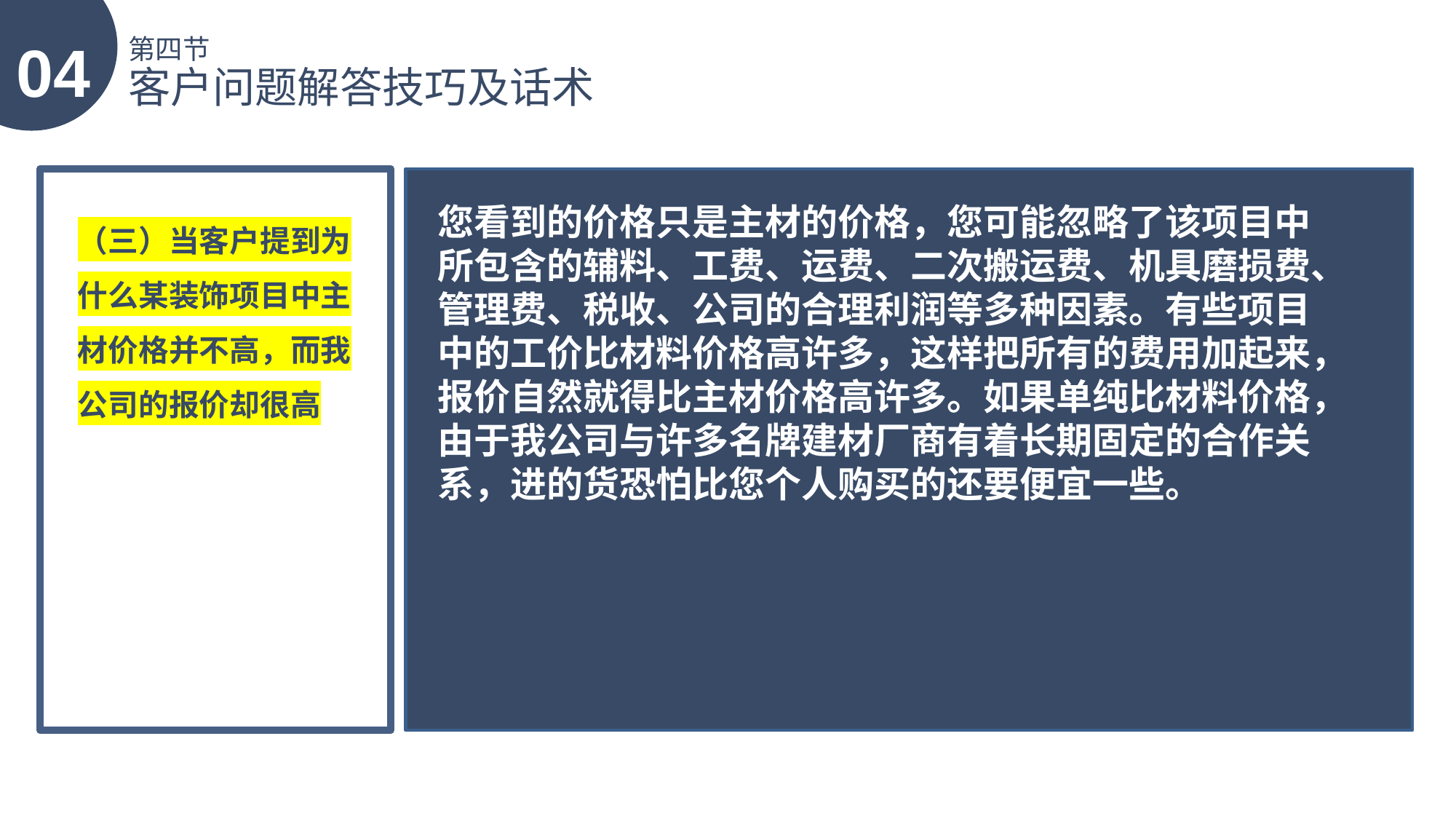

04
第四节
客户问题解答技巧及话术

您看到的价格只是主材的价格，您可能忽略了该项目中所包含的辅料、工费、运费、二次搬运费、机具磨损费、管理费、税收、公司的合理利润等多种因素。有些项目中的工价比材料价格高许多，这样把所有的费用加起来，报价自然就得比主材价格高许多。如果单纯比材料价格，由于我公司与许多名牌建材厂商有着长期固定的合作关系，进的货恐怕比您个人购买的还要便宜一些。
（三）当客户提到为什么某装饰项目中主材价格并不高，而我公司的报价却很高